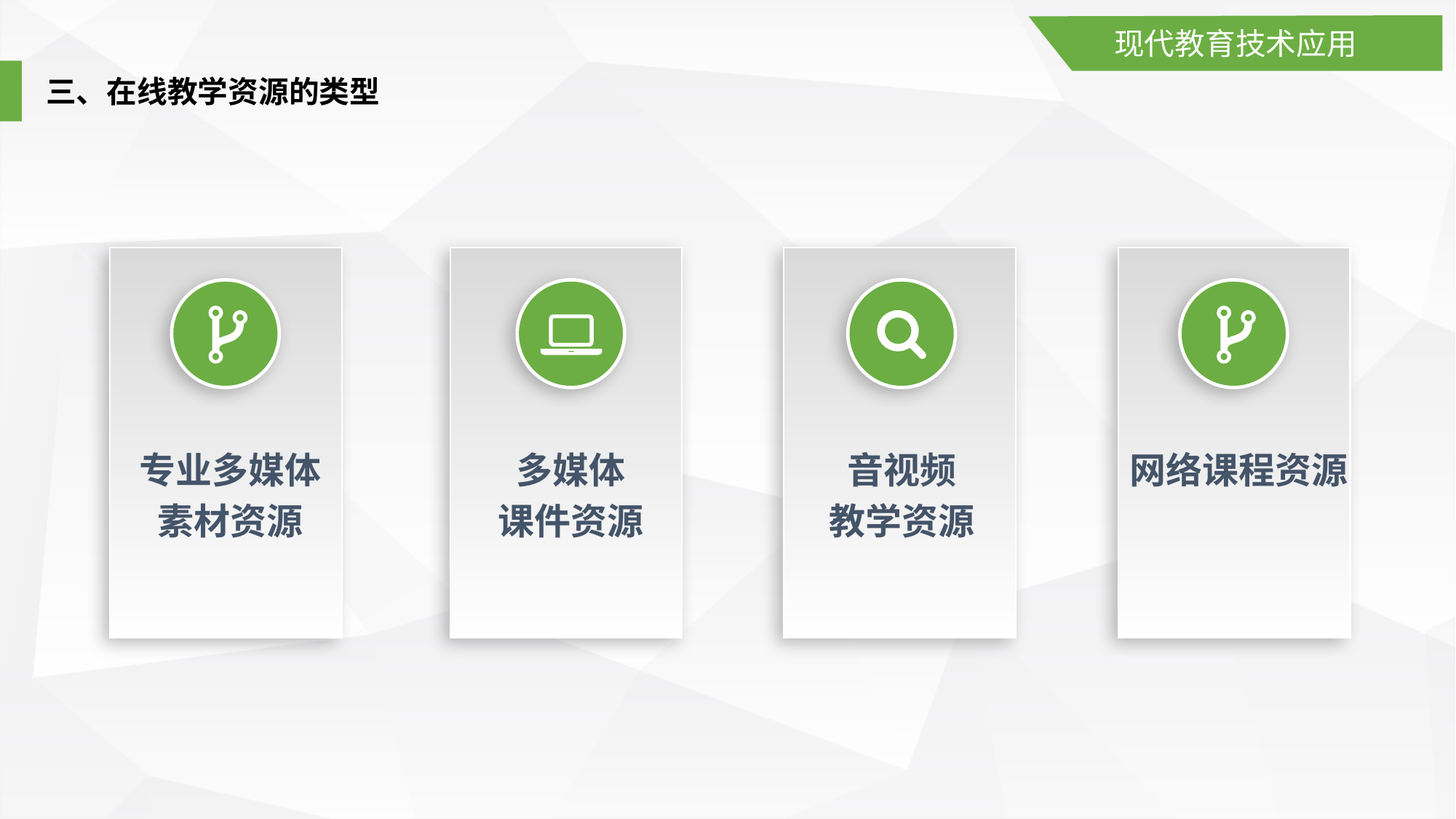

现代教育技术应用

三、在线教学资源的类型

专业多媒体
素材资源
多媒体
课件资源
音视频
教学资源
网络课程资源